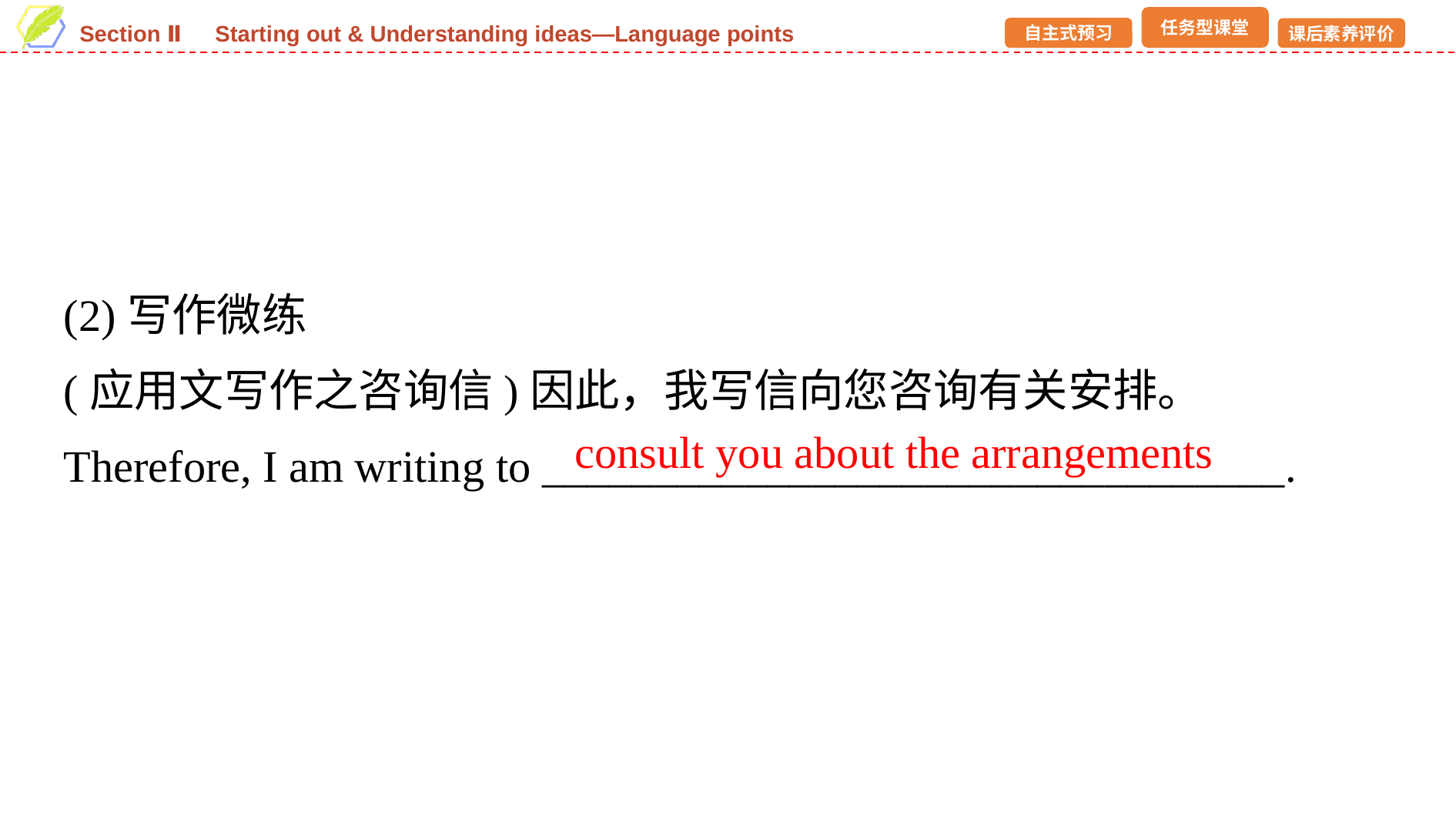

(2)写作微练
(应用文写作之咨询信)因此，我写信向您咨询有关安排。
Therefore, I am writing to _________________________________.
consult you about the arrangements